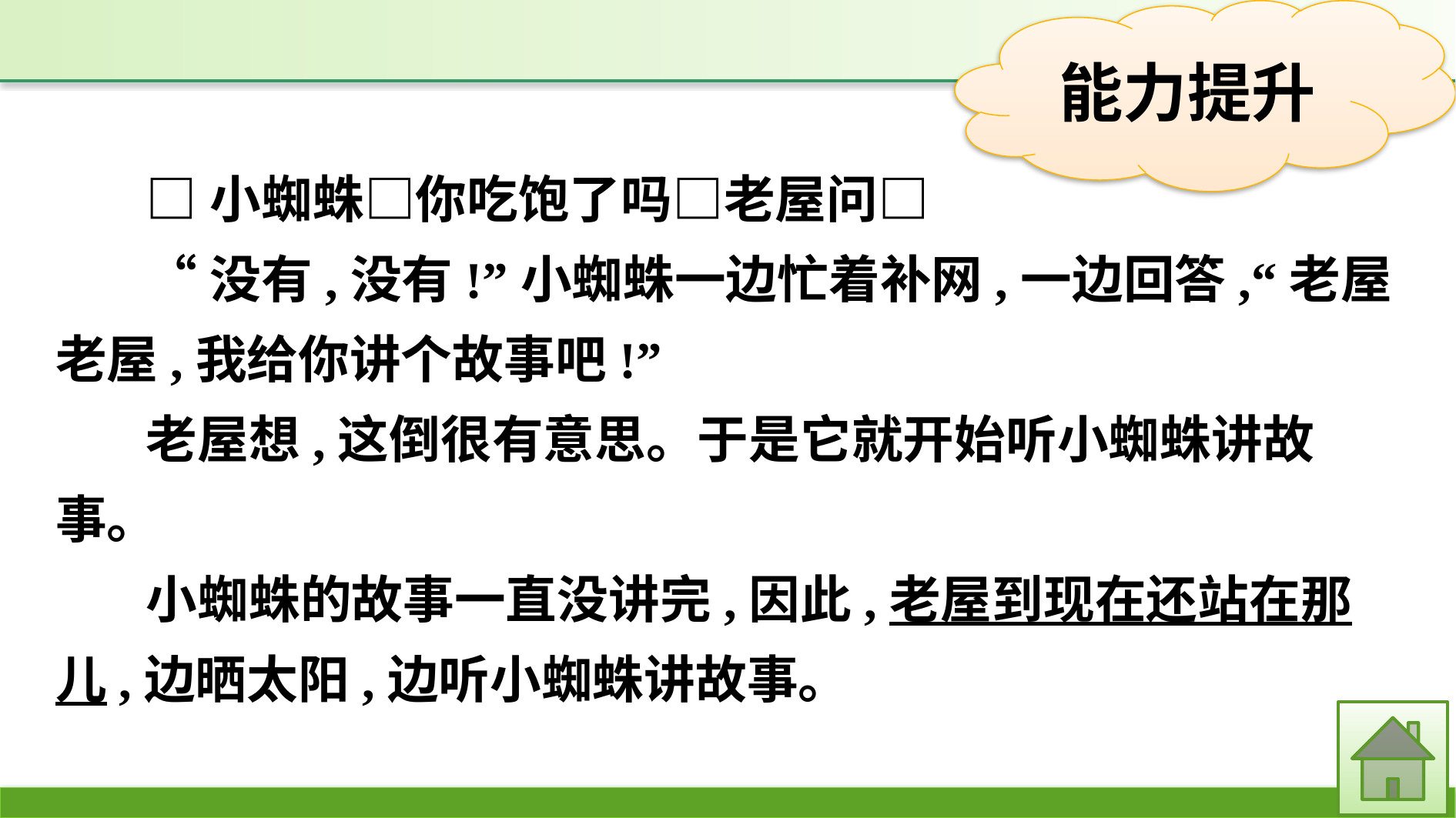

□小蜘蛛□你吃饱了吗□老屋问□
“没有,没有!”小蜘蛛一边忙着补网,一边回答,“老屋老屋,我给你讲个故事吧!”
老屋想,这倒很有意思。于是它就开始听小蜘蛛讲故事。
小蜘蛛的故事一直没讲完,因此,老屋到现在还站在那儿,边晒太阳,边听小蜘蛛讲故事。